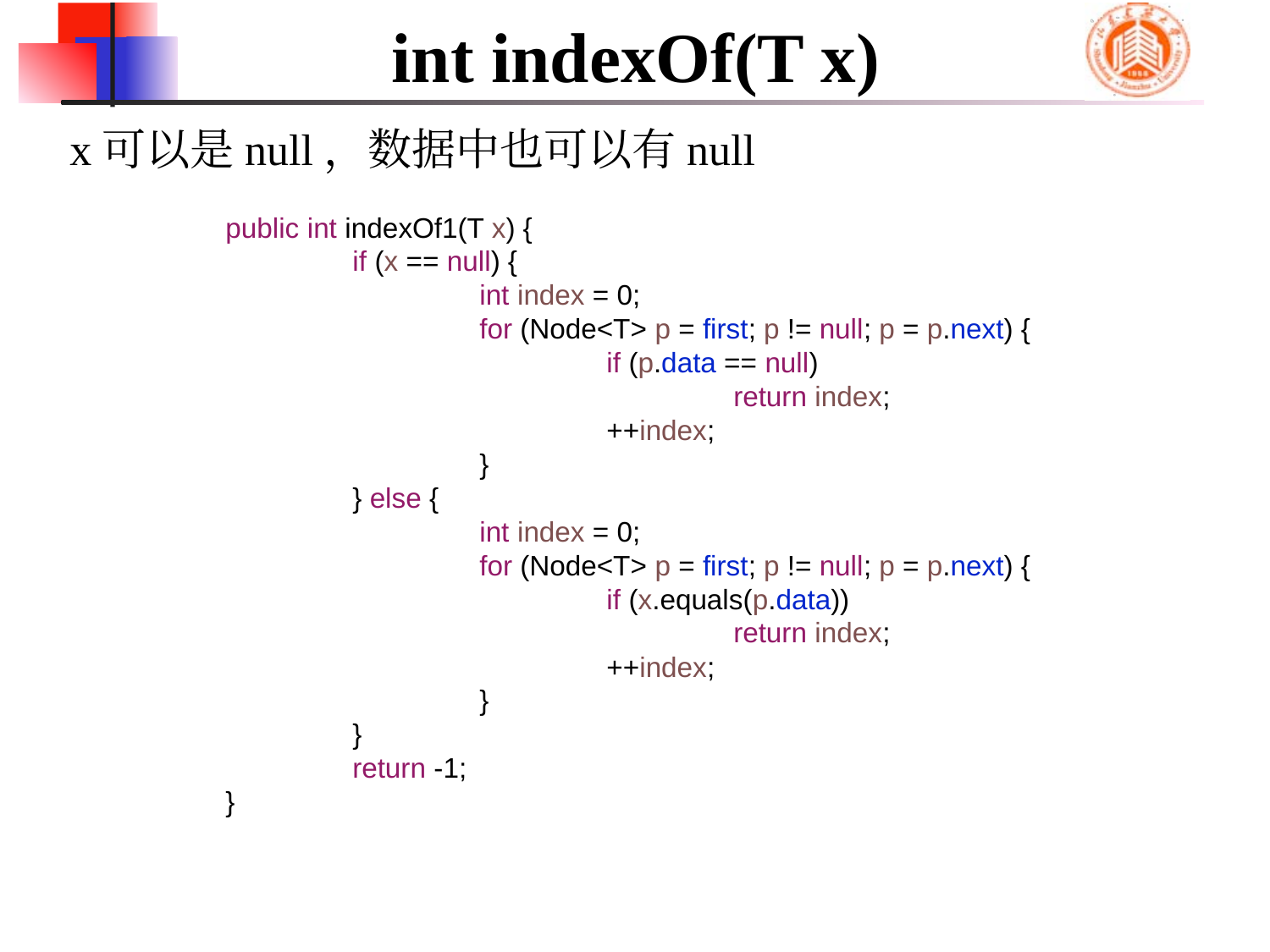

# int indexOf(T x)
x可以是null，数据中也可以有null
	public int indexOf1(T x) {
		if (x == null) {
			int index = 0;
			for (Node<T> p = first; p != null; p = p.next) {
				if (p.data == null)
					return index;
				++index;
			}
		} else {
			int index = 0;
			for (Node<T> p = first; p != null; p = p.next) {
				if (x.equals(p.data))
					return index;
				++index;
			}
		}
		return -1;
	}